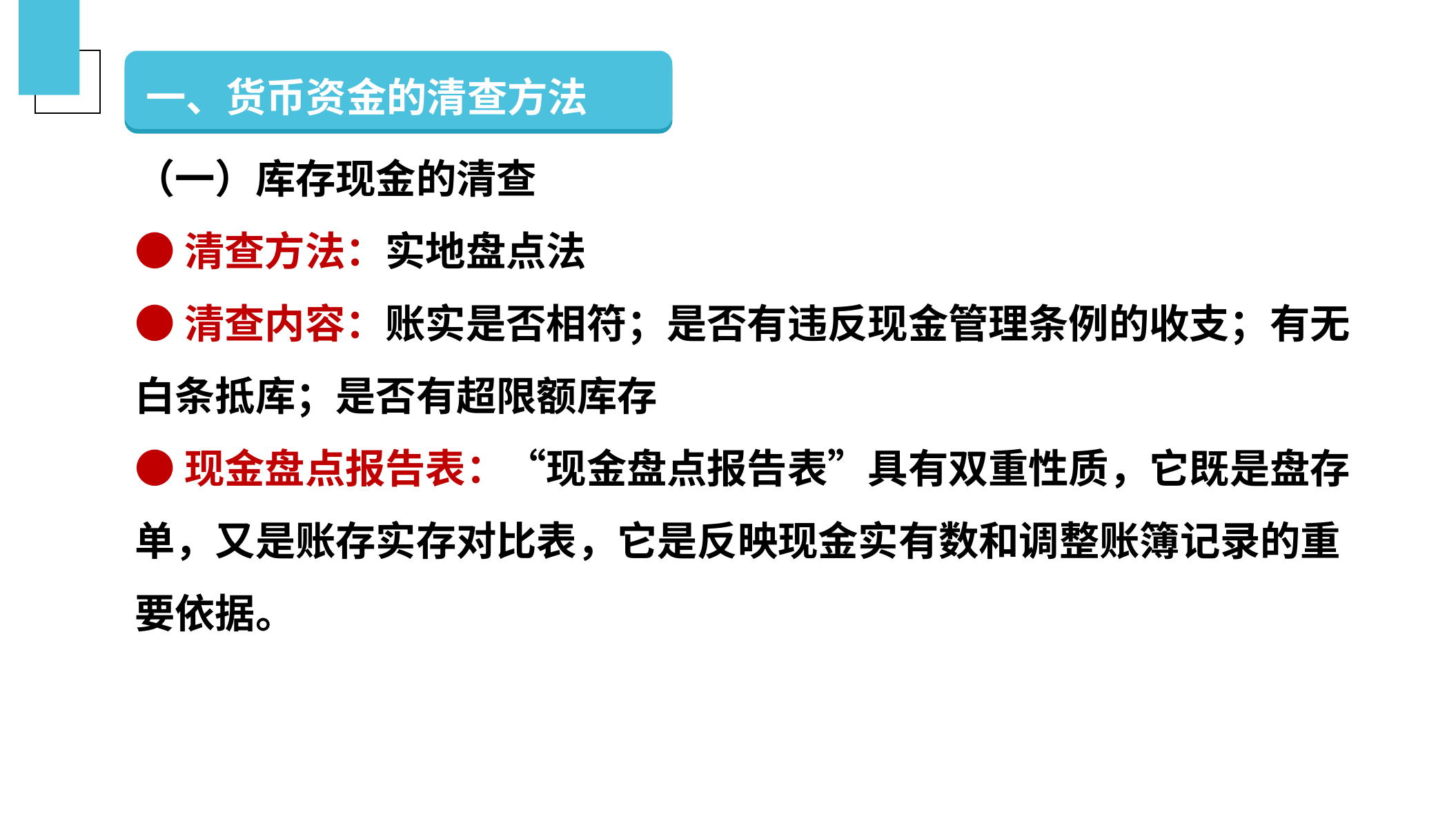

一、货币资金的清查方法
（一）库存现金的清查
●清查方法：实地盘点法
●清查内容：账实是否相符；是否有违反现金管理条例的收支；有无白条抵库；是否有超限额库存
●现金盘点报告表：“现金盘点报告表”具有双重性质，它既是盘存单，又是账存实存对比表，它是反映现金实有数和调整账簿记录的重要依据。